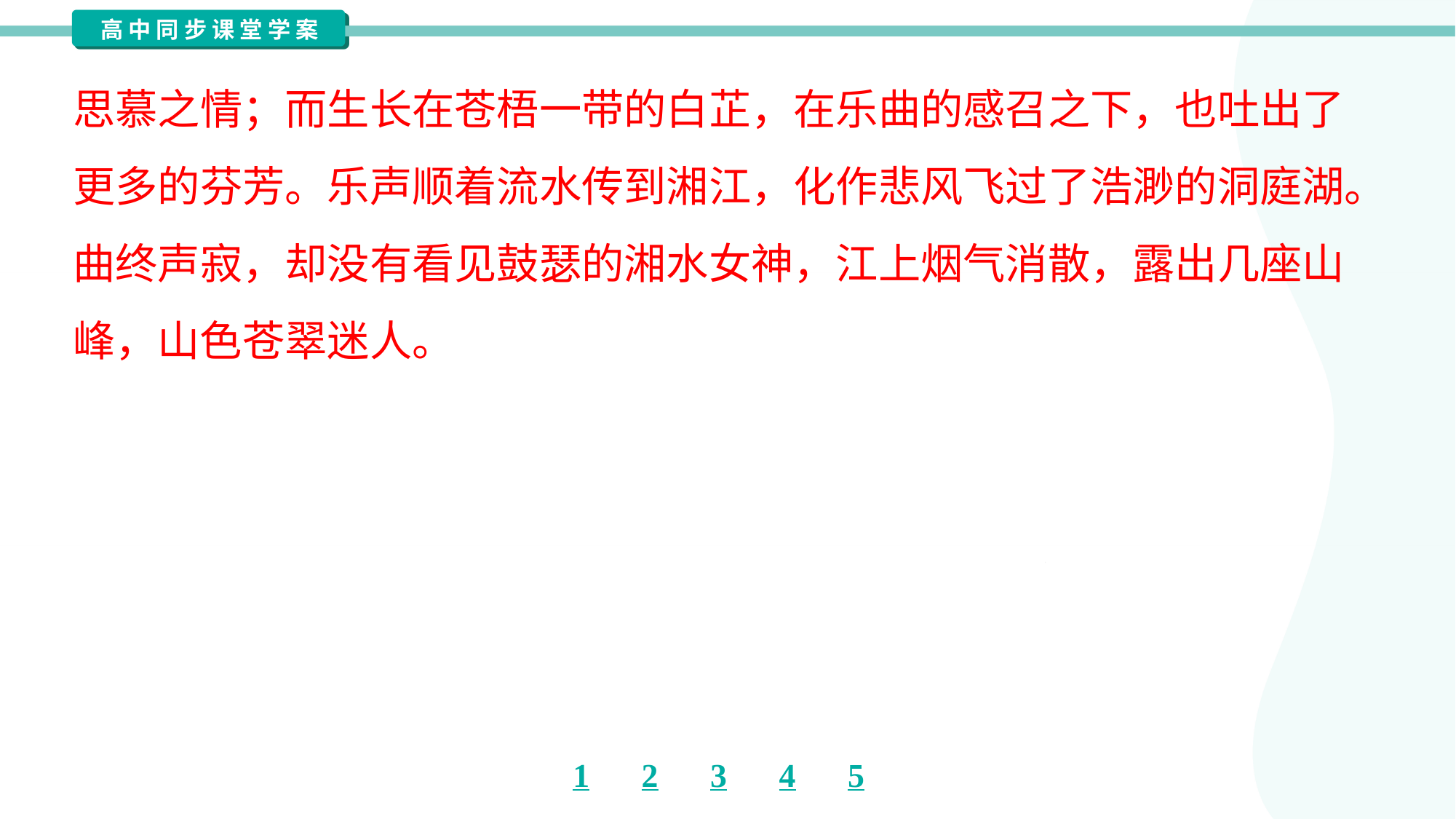

思慕之情；而生长在苍梧一带的白芷，在乐曲的感召之下，也吐出了
更多的芬芳。乐声顺着流水传到湘江，化作悲风飞过了浩渺的洞庭湖。
曲终声寂，却没有看见鼓瑟的湘水女神，江上烟气消散，露出几座山
峰，山色苍翠迷人。